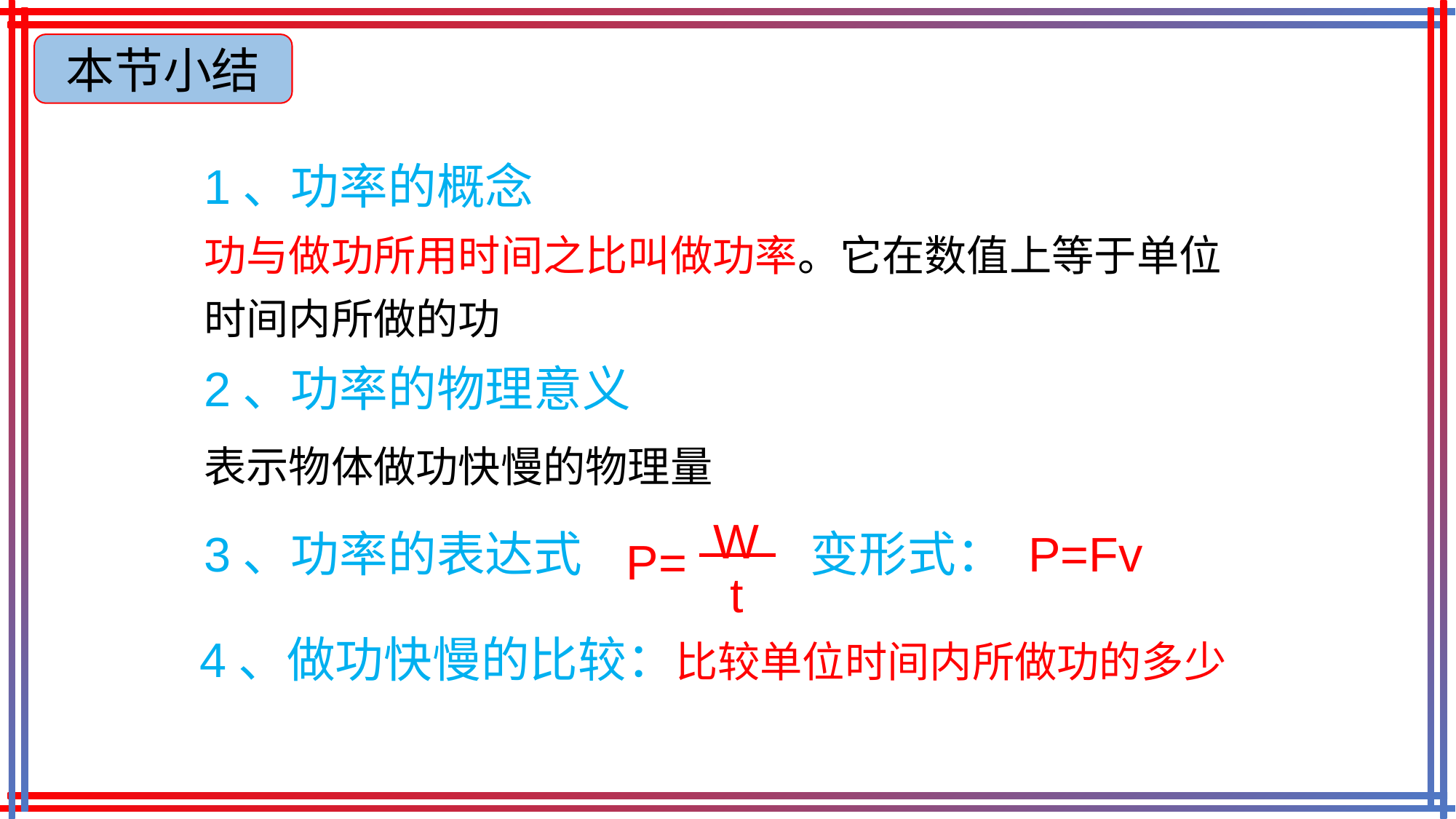

本节小结
1、功率的概念
功与做功所用时间之比叫做功率。它在数值上等于单位时间内所做的功
2、功率的物理意义
表示物体做功快慢的物理量
W
P=
t
3、功率的表达式                     变形式： P=Fv
4、做功快慢的比较：比较单位时间内所做功的多少